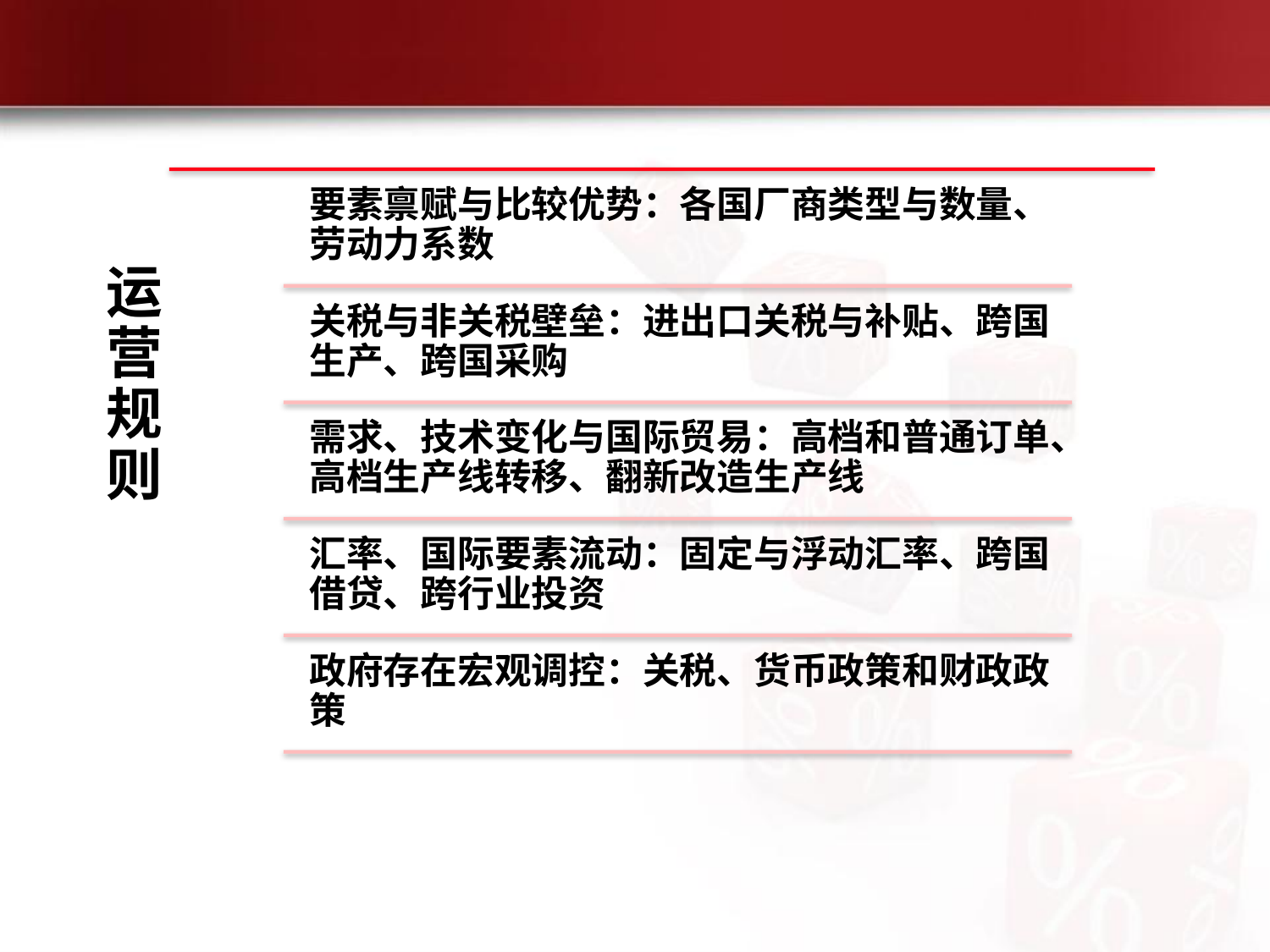

要素禀赋与比较优势：各国厂商类型与数量、劳动力系数
运营规则

关税与非关税壁垒：进出口关税与补贴、跨国生产、跨国采购

需求、技术变化与国际贸易：高档和普通订单、高档生产线转移、翻新改造生产线

汇率、国际要素流动：固定与浮动汇率、跨国借贷、跨行业投资

政府存在宏观调控：关税、货币政策和财政政策